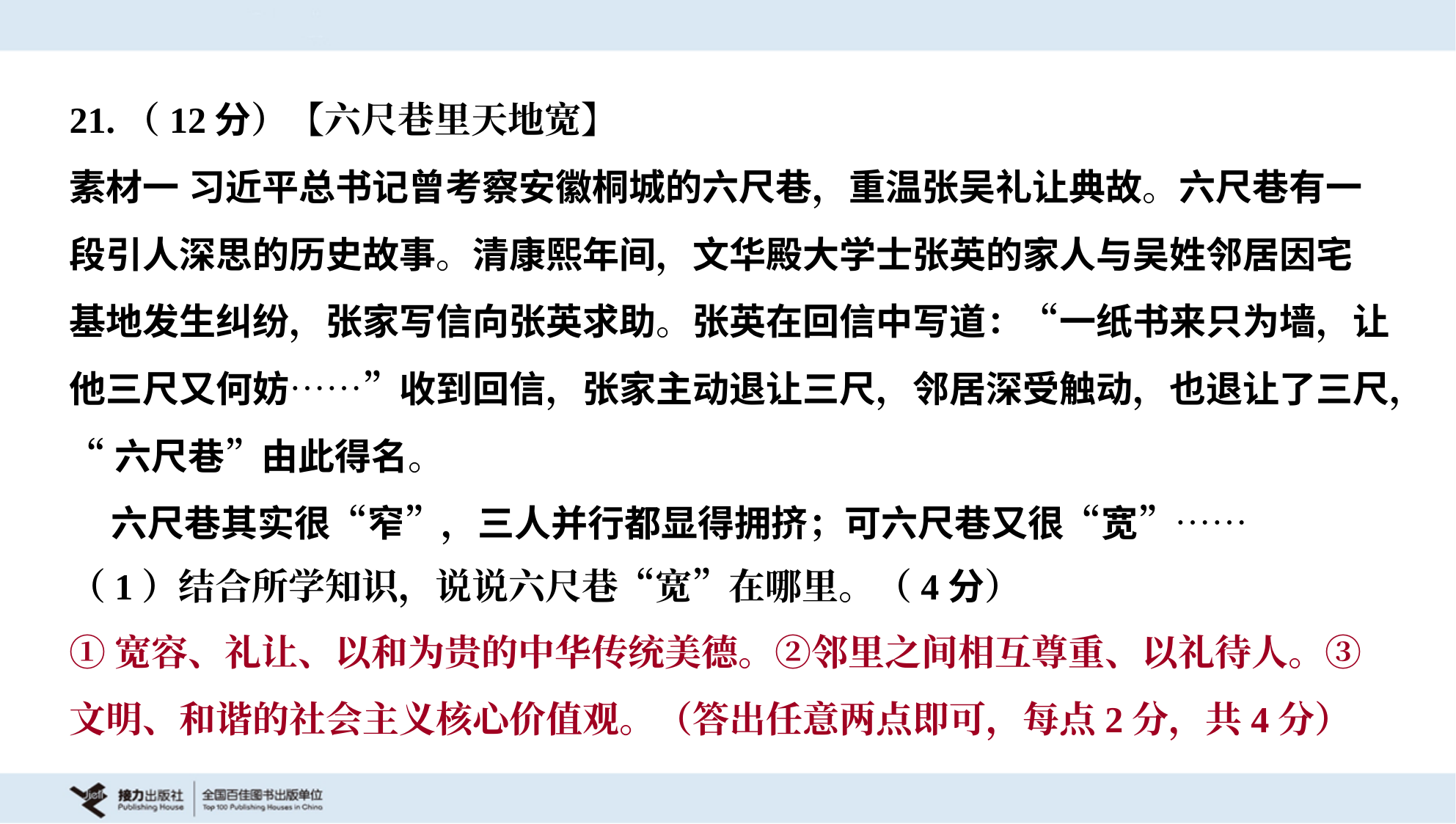

21.（12分）【六尺巷里天地宽】
素材一 习近平总书记曾考察安徽桐城的六尺巷，重温张吴礼让典故。六尺巷有一
段引人深思的历史故事。清康熙年间，文华殿大学士张英的家人与吴姓邻居因宅
基地发生纠纷，张家写信向张英求助。张英在回信中写道：“一纸书来只为墙，让
他三尺又何妨……”收到回信，张家主动退让三尺，邻居深受触动，也退让了三尺，
“六尺巷”由此得名。
    六尺巷其实很“窄”，三人并行都显得拥挤；可六尺巷又很“宽”……
（1）结合所学知识，说说六尺巷“宽”在哪里。（4分）
①宽容、礼让、以和为贵的中华传统美德。②邻里之间相互尊重、以礼待人。③
文明、和谐的社会主义核心价值观。（答出任意两点即可，每点2分，共4分）